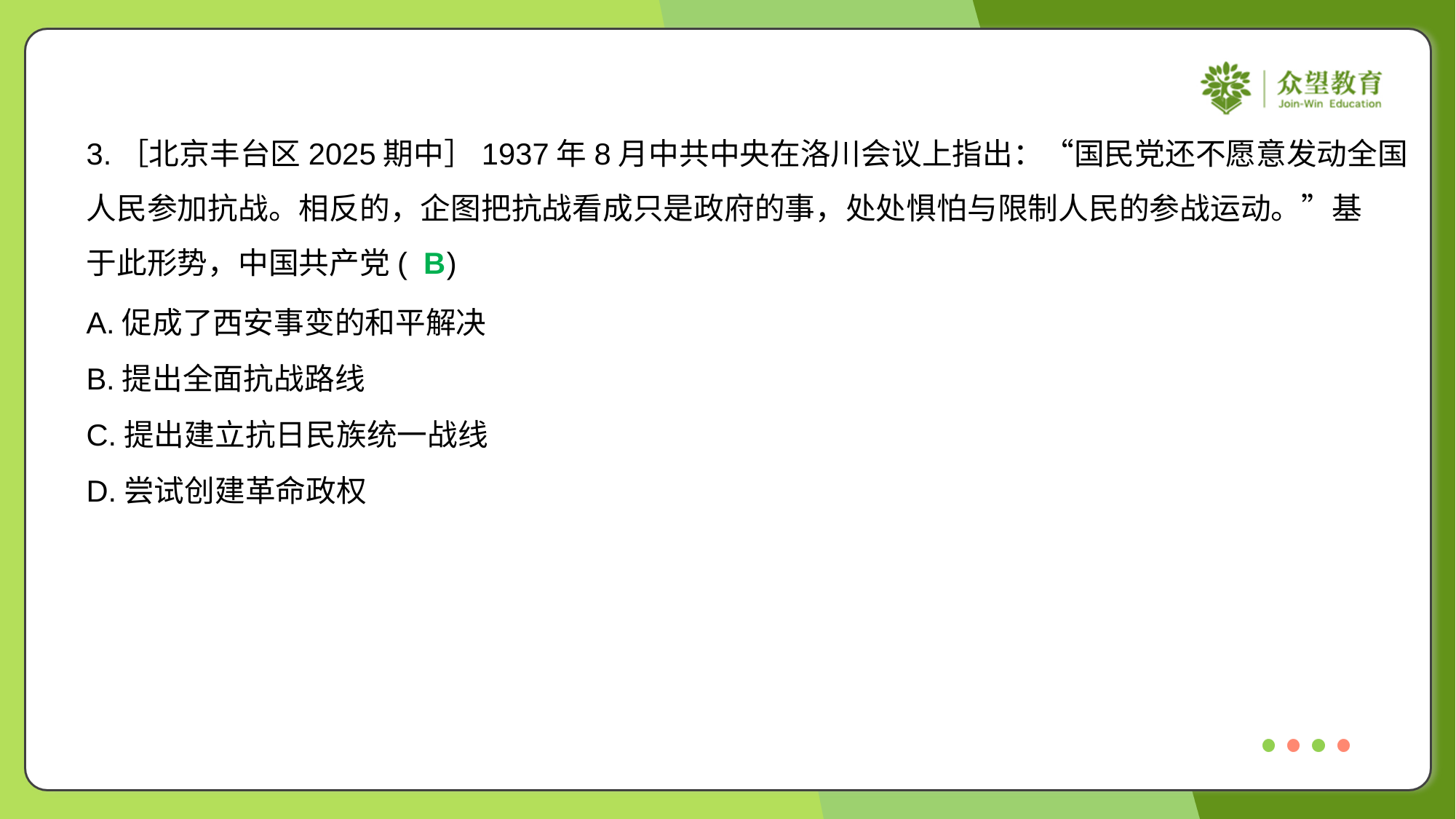

3.［北京丰台区2025期中］1937年8月中共中央在洛川会议上指出：“国民党还不愿意发动全国
人民参加抗战。相反的，企图把抗战看成只是政府的事，处处惧怕与限制人民的参战运动。”基
于此形势，中国共产党(     )
B
A.促成了西安事变的和平解决
B.提出全面抗战路线
C.提出建立抗日民族统一战线
D.尝试创建革命政权